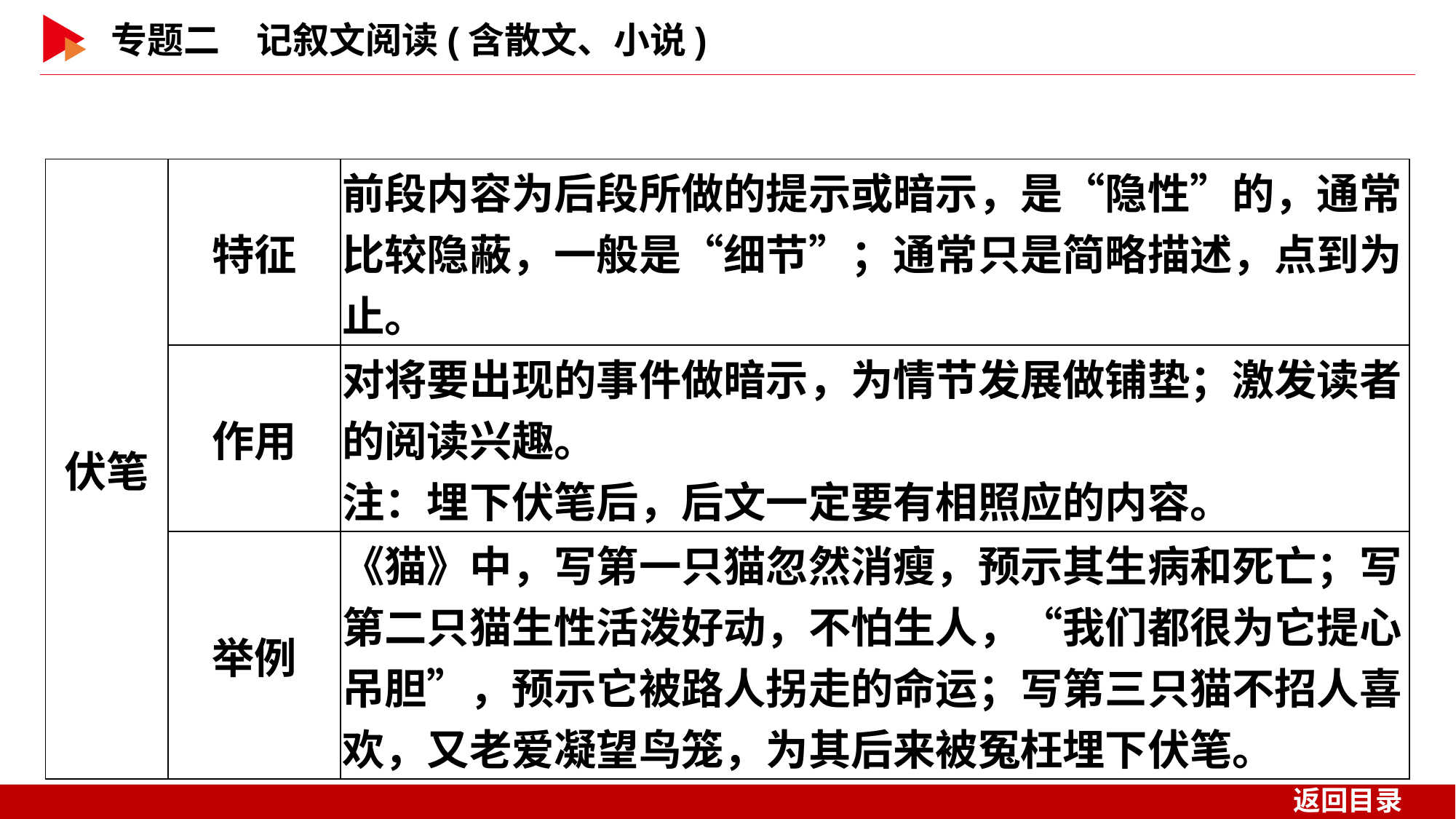

| 伏笔 | 特征 | 前段内容为后段所做的提示或暗示，是“隐性”的，通常比较隐蔽，一般是“细节”；通常只是简略描述，点到为止。 |
| --- | --- | --- |
|  | 作用 | 对将要出现的事件做暗示，为情节发展做铺垫；激发读者的阅读兴趣。 注：埋下伏笔后，后文一定要有相照应的内容。 |
|  | 举例 | 《猫》中，写第一只猫忽然消瘦，预示其生病和死亡；写第二只猫生性活泼好动，不怕生人，“我们都很为它提心吊胆”，预示它被路人拐走的命运；写第三只猫不招人喜欢，又老爱凝望鸟笼，为其后来被冤枉埋下伏笔。 |